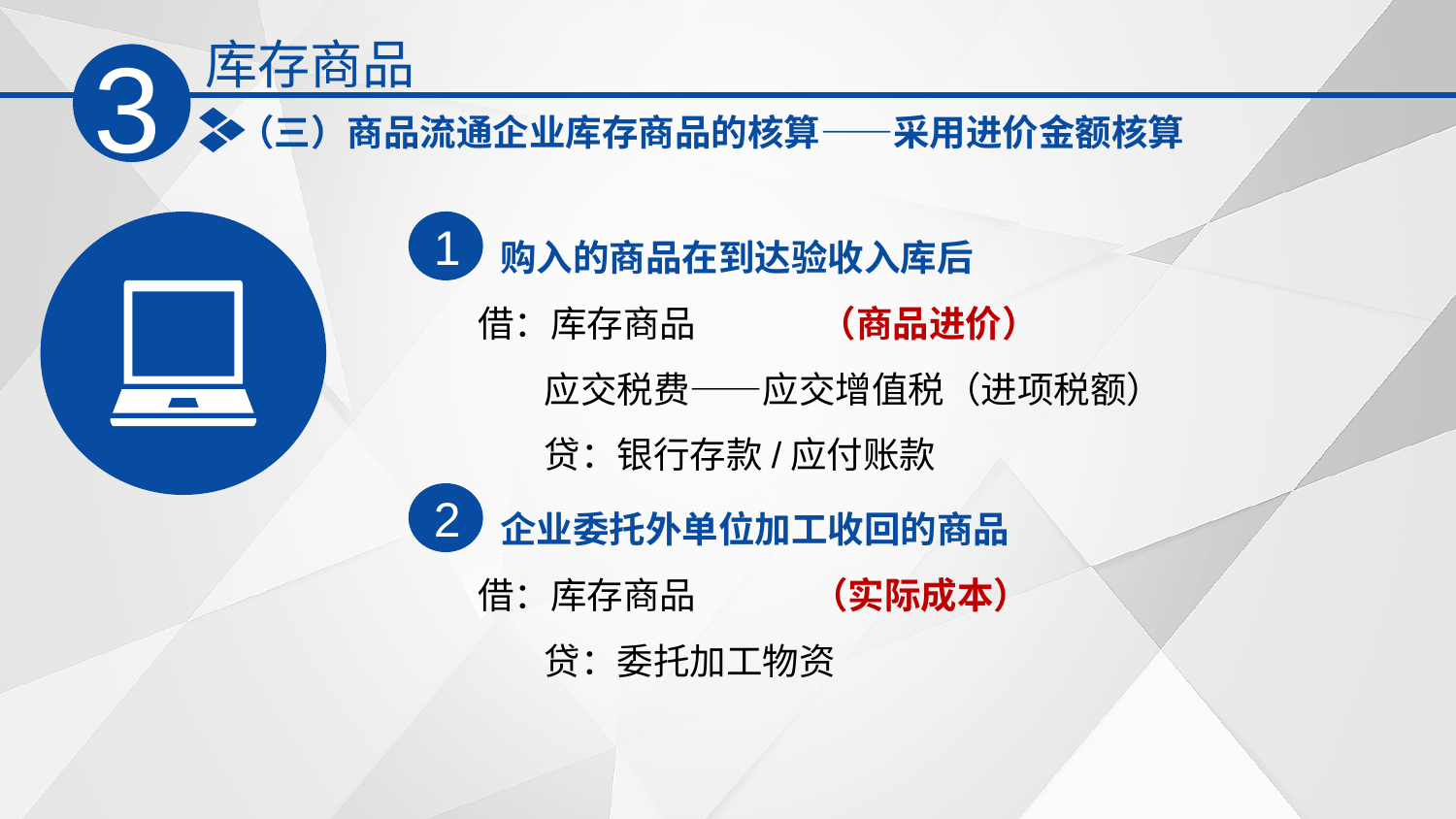

库存商品
3

（三）商品流通企业库存商品的核算——采用进价金额核算

购入的商品在到达验收入库后
1

借：库存商品               （商品进价）
       应交税费——应交增值税（进项税额）
       贷：银行存款/应付账款
企业委托外单位加工收回的商品
2
借：库存商品              （实际成本）
       贷：委托加工物资‌